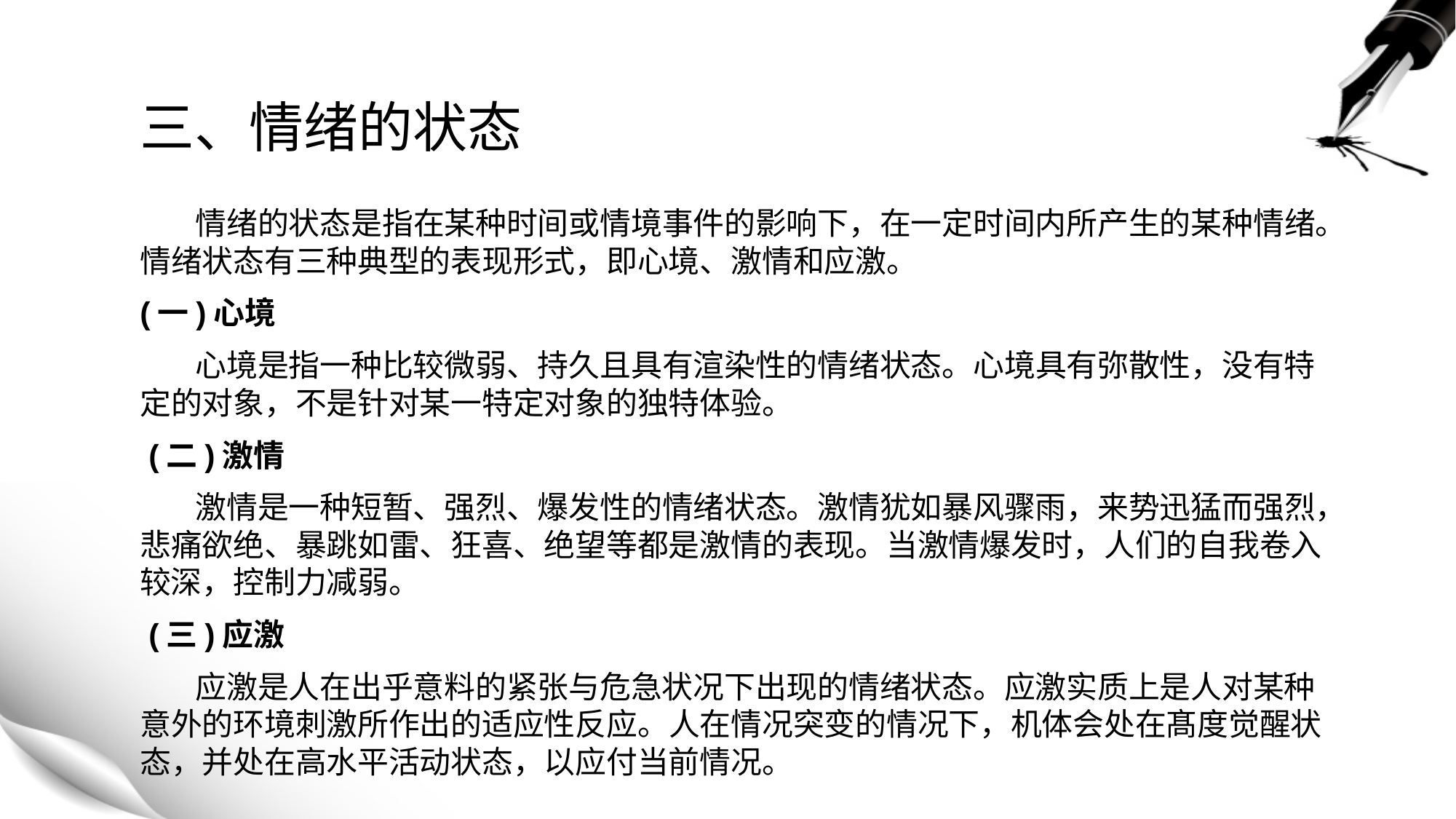

# 三、情绪的状态
       情绪的状态是指在某种时间或情境事件的影响下，在一定时间内所产生的某种情绪。情绪状态有三种典型的表现形式，即心境、激情和应激。
(一)心境
       心境是指一种比较微弱、持久且具有渲染性的情绪状态。心境具有弥散性，没有特定的对象，不是针对某一特定对象的独特体验。
 (二)激情
       激情是一种短暂、强烈、爆发性的情绪状态。激情犹如暴风骤雨，来势迅猛而强烈，悲痛欲绝、暴跳如雷、狂喜、绝望等都是激情的表现。当激情爆发时，人们的自我卷入较深，控制力减弱。
 (三)应激
       应激是人在出乎意料的紧张与危急状况下出现的情绪状态。应激实质上是人对某种意外的环境刺激所作出的适应性反应。人在情况突变的情况下，机体会处在髙度觉醒状态，并处在高水平活动状态，以应付当前情况。